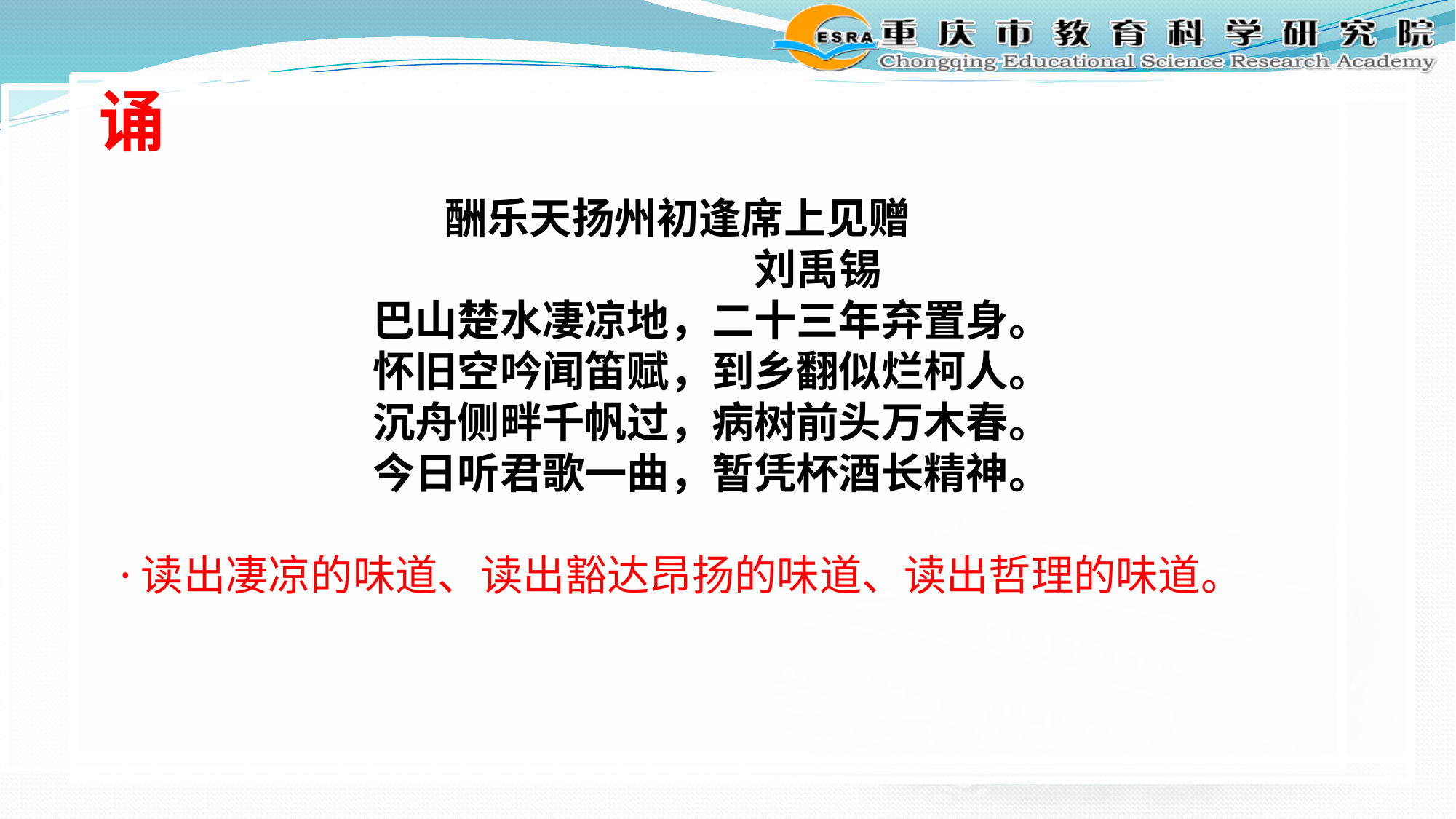

诵

酬乐天扬州初逢席上见赠
                           刘禹锡
     巴山楚水凄凉地，二十三年弃置身。
     怀旧空吟闻笛赋，到乡翻似烂柯人。
     沉舟侧畔千帆过，病树前头万木春。
     今日听君歌一曲，暂凭杯酒长精神。

  ·读出凄凉的味道、读出豁达昂扬的味道、读出哲理的味道。